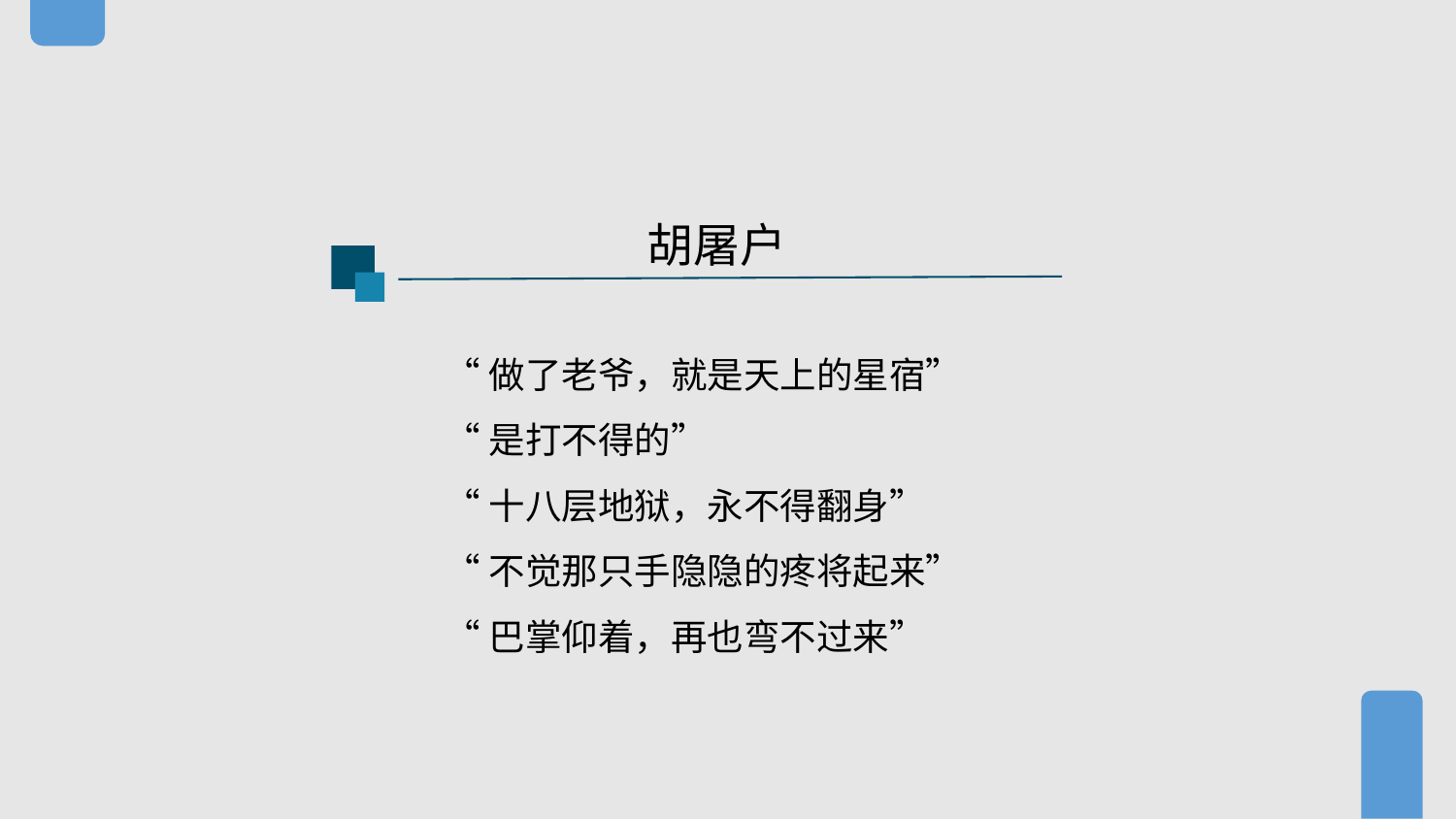

胡屠户

“做了老爷，就是天上的星宿”
“是打不得的”
“十八层地狱，永不得翻身”
“不觉那只手隐隐的疼将起来”
“巴掌仰着，再也弯不过来”